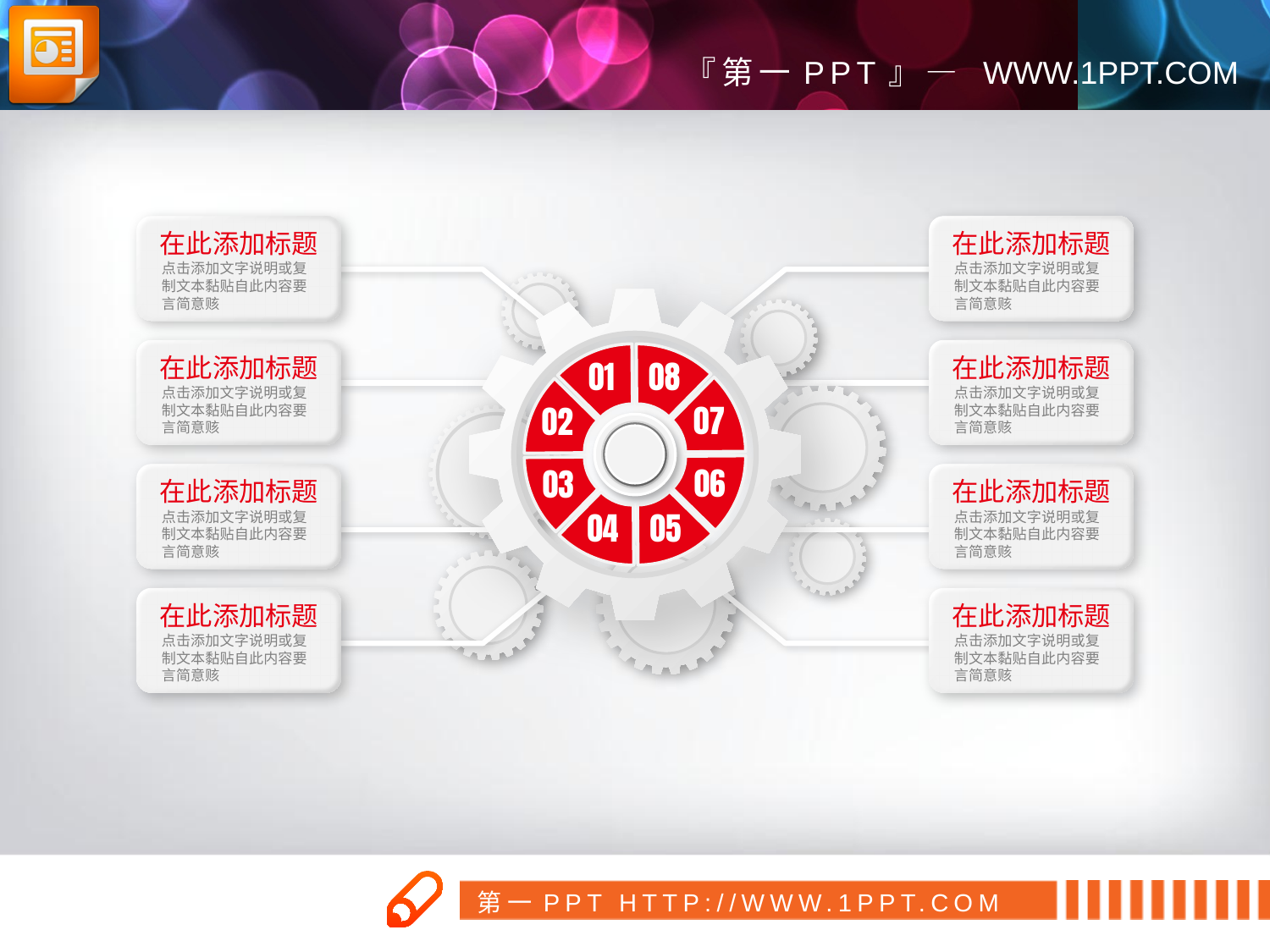

在此添加标题
点击添加文字说明或复制文本黏贴自此内容要言简意赅

在此添加标题
点击添加文字说明或复制文本黏贴自此内容要言简意赅

在此添加标题
点击添加文字说明或复制文本黏贴自此内容要言简意赅

在此添加标题
点击添加文字说明或复制文本黏贴自此内容要言简意赅

08
01

07
02

06
03

在此添加标题
点击添加文字说明或复制文本黏贴自此内容要言简意赅

在此添加标题
点击添加文字说明或复制文本黏贴自此内容要言简意赅
05
04

在此添加标题
点击添加文字说明或复制文本黏贴自此内容要言简意赅

在此添加标题
点击添加文字说明或复制文本黏贴自此内容要言简意赅